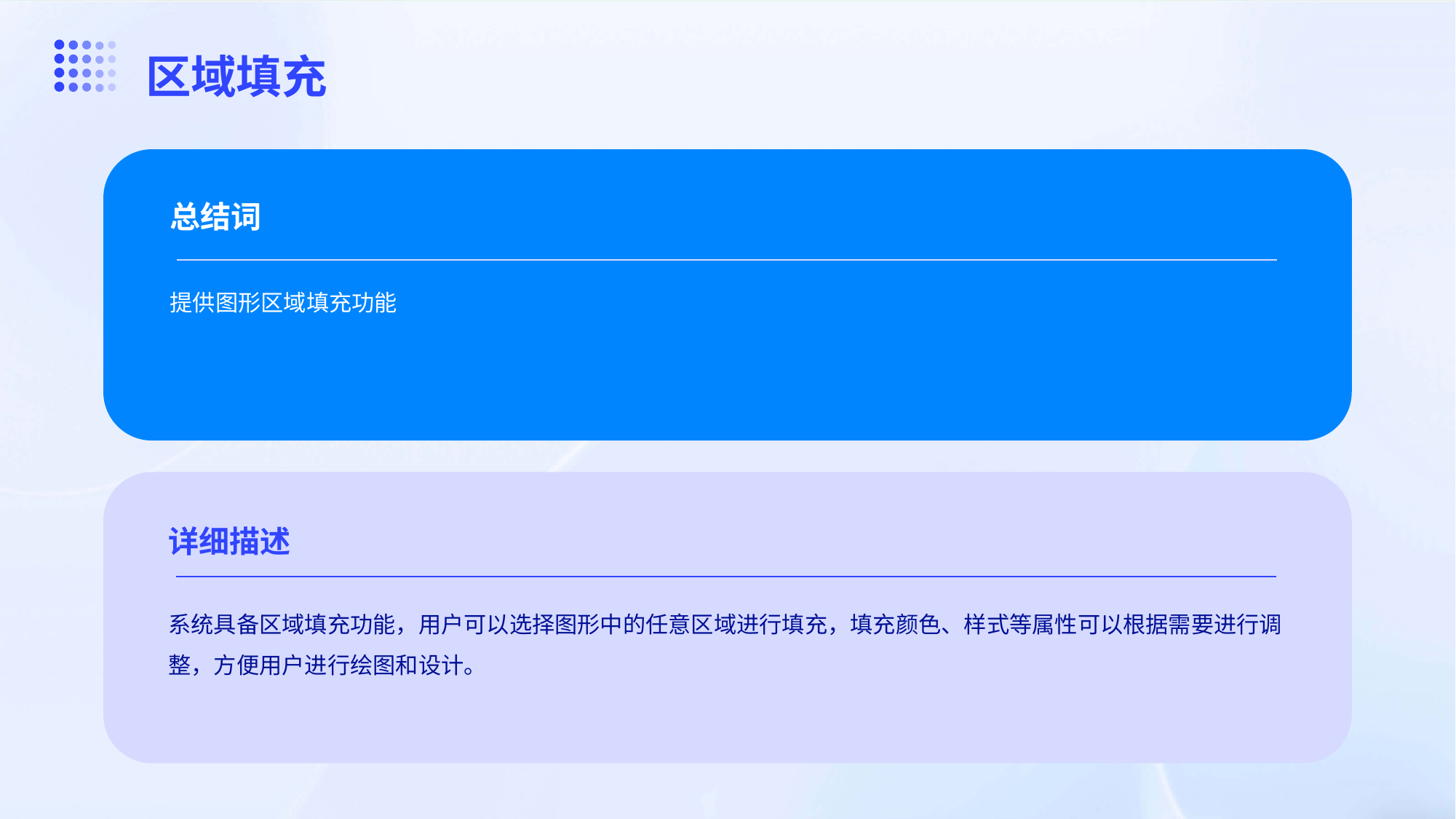

区域填充

总结词
提供图形区域填充功能

详细描述
系统具备区域填充功能，用户可以选择图形中的任意区域进行填充，填充颜色、样式等属性可以根据需要进行调整，方便用户进行绘图和设计。